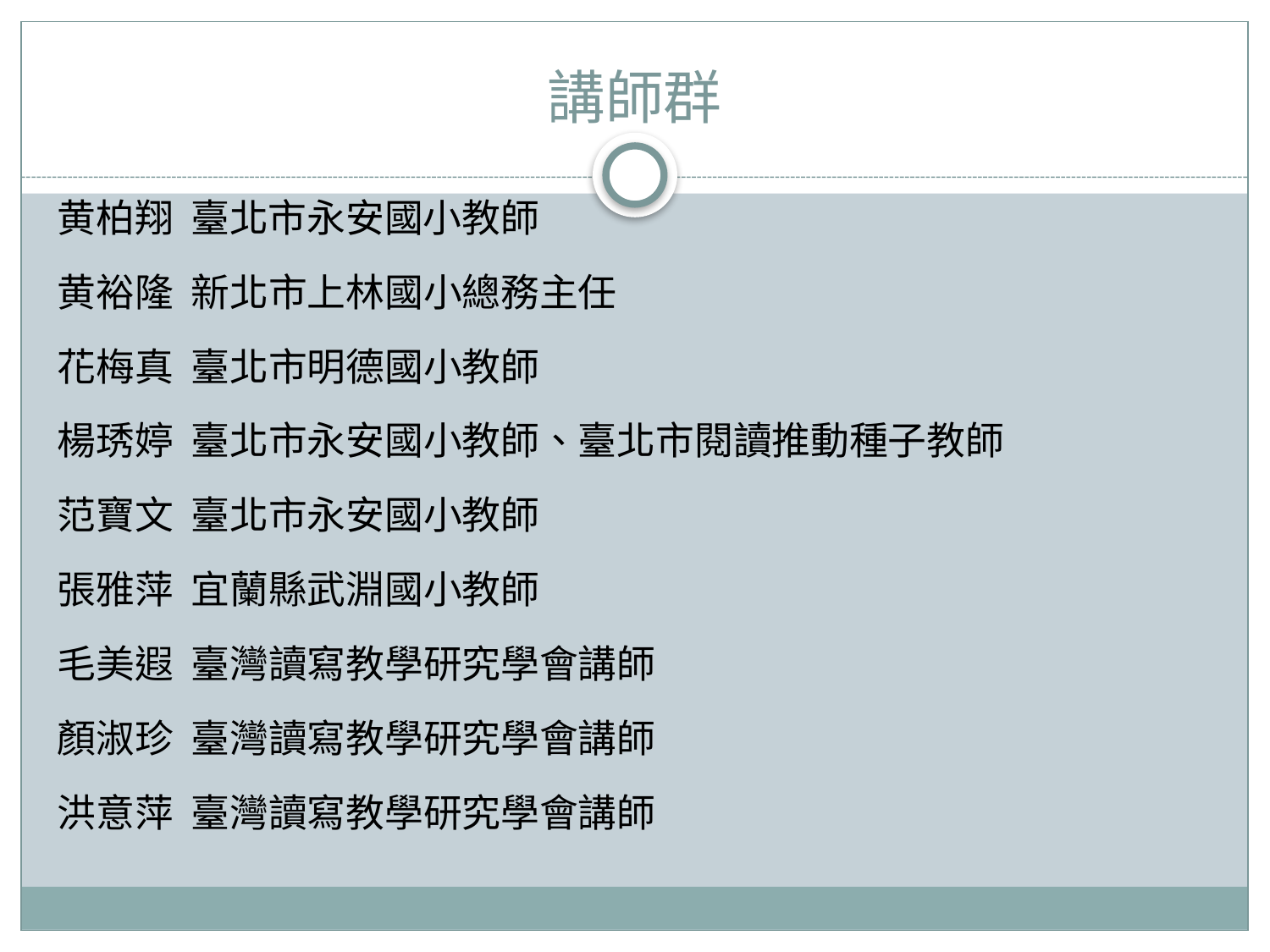

# 講師群
黄柏翔  臺北市永安國小教師

黄裕隆  新北市上林國小總務主任

花梅真  臺北市明德國小教師

楊琇婷  臺北市永安國小教師、臺北市閱讀推動種子教師

范寶文  臺北市永安國小教師

張雅萍  宜蘭縣武淵國小教師

毛美遐  臺灣讀寫教學研究學會講師

顏淑珍  臺灣讀寫教學研究學會講師

洪意萍  臺灣讀寫教學研究學會講師